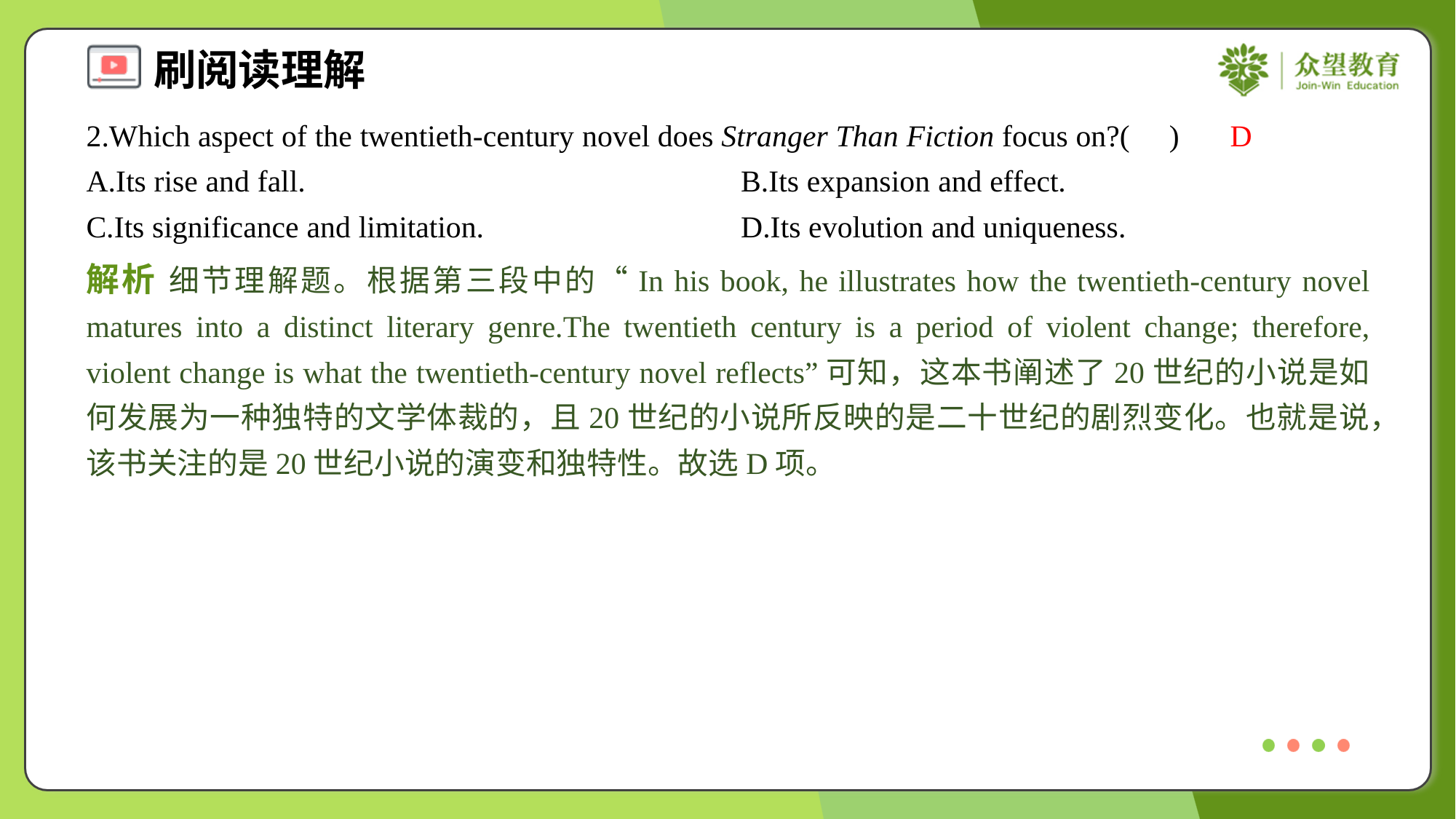

2.Which aspect of the twentieth-century novel does Stranger Than Fiction focus on?(     )
D
A.Its rise and fall.	B.Its expansion and effect.
C.Its significance and limitation.	D.Its evolution and uniqueness.
解析 细节理解题。根据第三段中的“In his book, he illustrates how the twentieth-century novel matures into a distinct literary genre.The twentieth century is a period of violent change; therefore, violent change is what the twentieth-century novel reflects”可知，这本书阐述了20世纪的小说是如何发展为一种独特的文学体裁的，且20世纪的小说所反映的是二十世纪的剧烈变化。也就是说，该书关注的是20世纪小说的演变和独特性。故选D项。